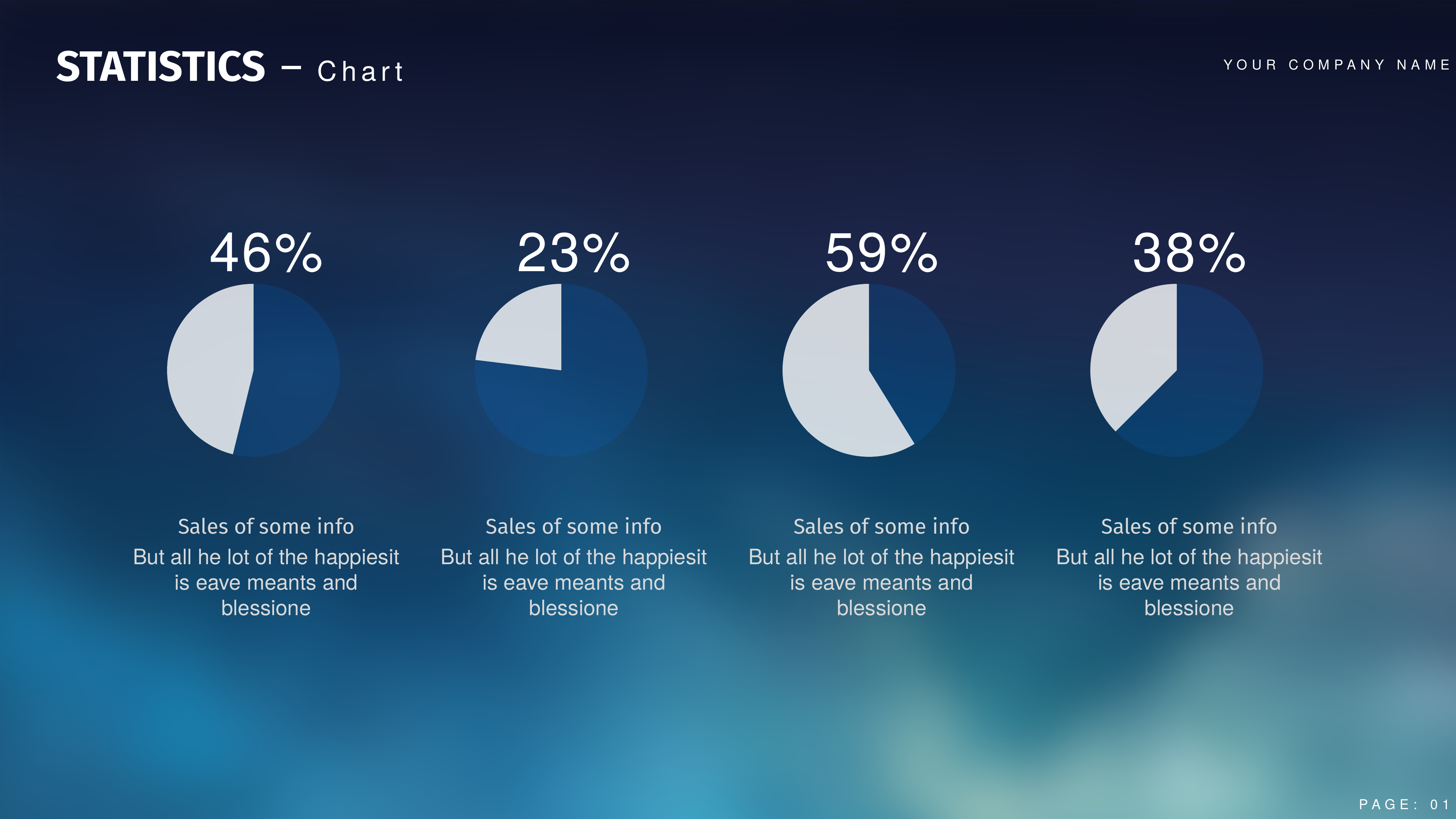

STATISTICS  –  Chart
YOUR COMPANY NAME
46%
23%
59%
38%

### Chart

| Category | 销售额 |
|---|---|
| 第三季度 | 1.4 |
| 第四季度 | 1.2 |

### Chart

| Category | 销售额 |
|---|---|
| 第三季度 | 4.0 |
| 第四季度 | 1.2 |

### Chart

| Category | 销售额 |
|---|---|
| 第三季度 | 1.4 |
| 第四季度 | 2.0 |

### Chart

| Category | 销售额 |
|---|---|
| 第三季度 | 2.0 |
| 第四季度 | 1.2 |
Sales of some info
But all he lot of the happiesit is eave meants and blessione
Sales of some info
But all he lot of the happiesit is eave meants and blessione
Sales of some info
But all he lot of the happiesit is eave meants and blessione
Sales of some info
But all he lot of the happiesit is eave meants and blessione
PAGE: 01